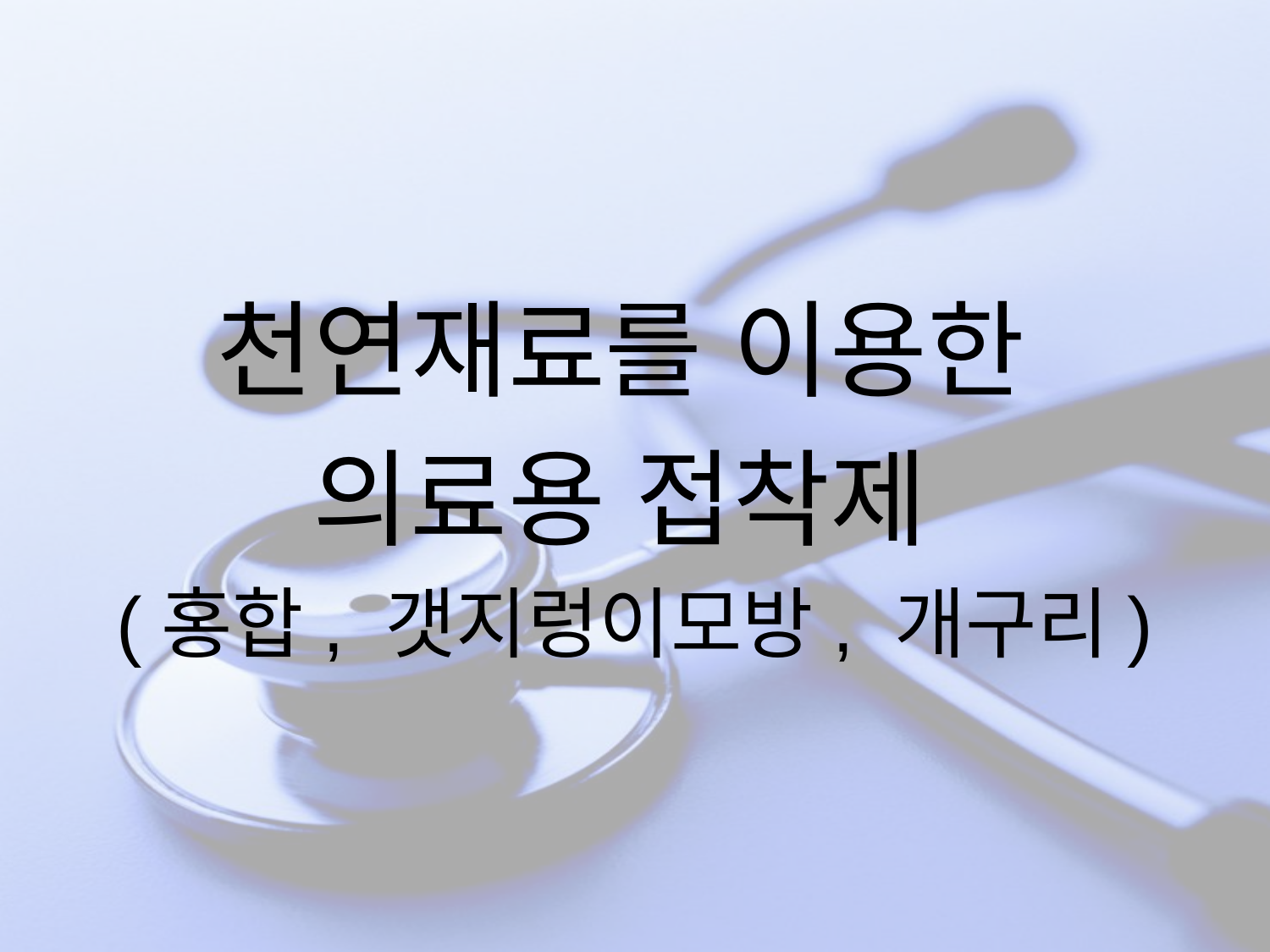

천연재료를 이용한
의료용 접착제
(홍합, 갯지렁이모방, 개구리)